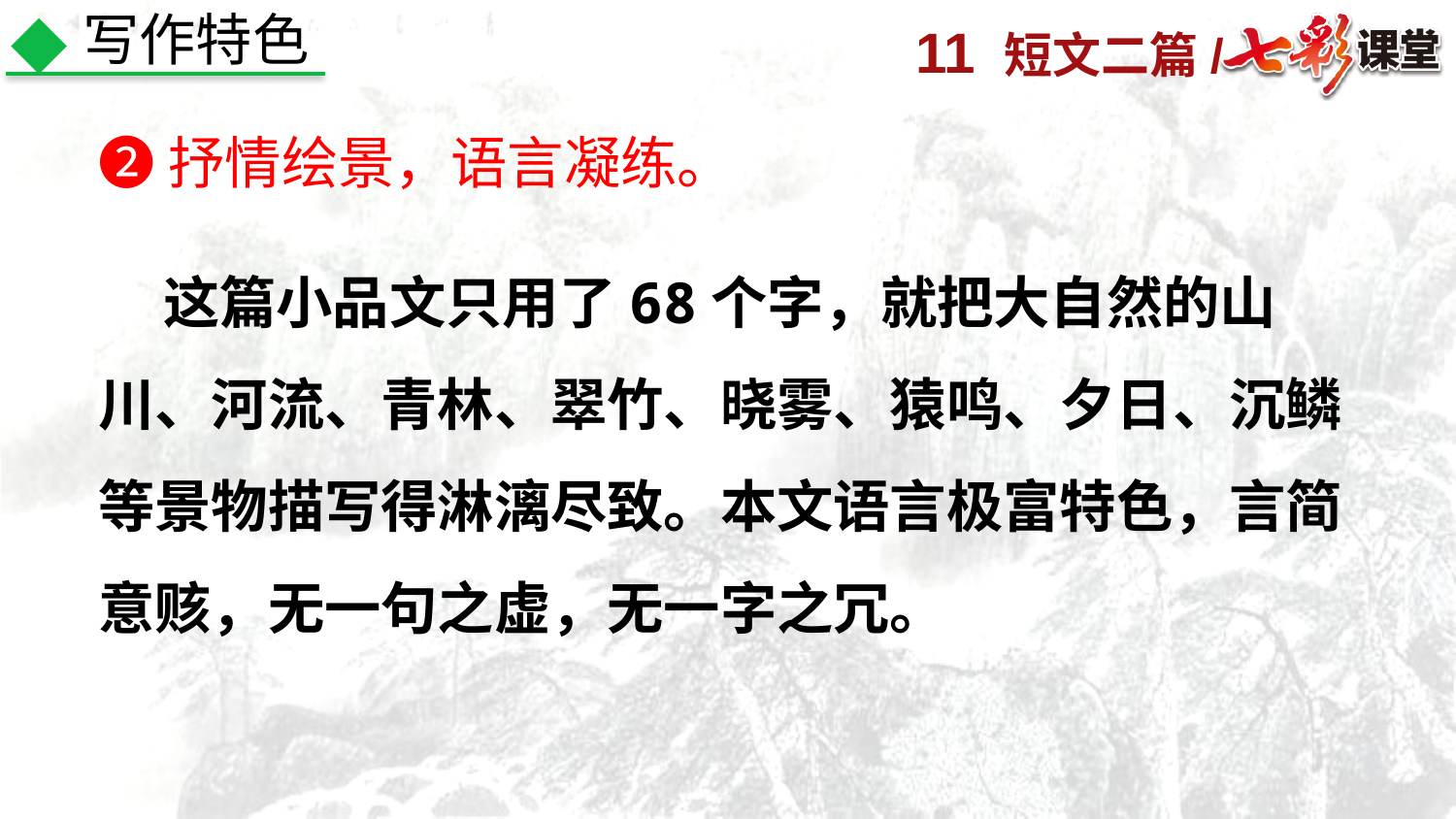

写作特色

❷抒情绘景，语言凝练。
    这篇小品文只用了68个字，就把大自然的山川、河流、青林、翠竹、晓雾、猿鸣、夕日、沉鳞等景物描写得淋漓尽致。本文语言极富特色，言简意赅，无一句之虚，无一字之冗。